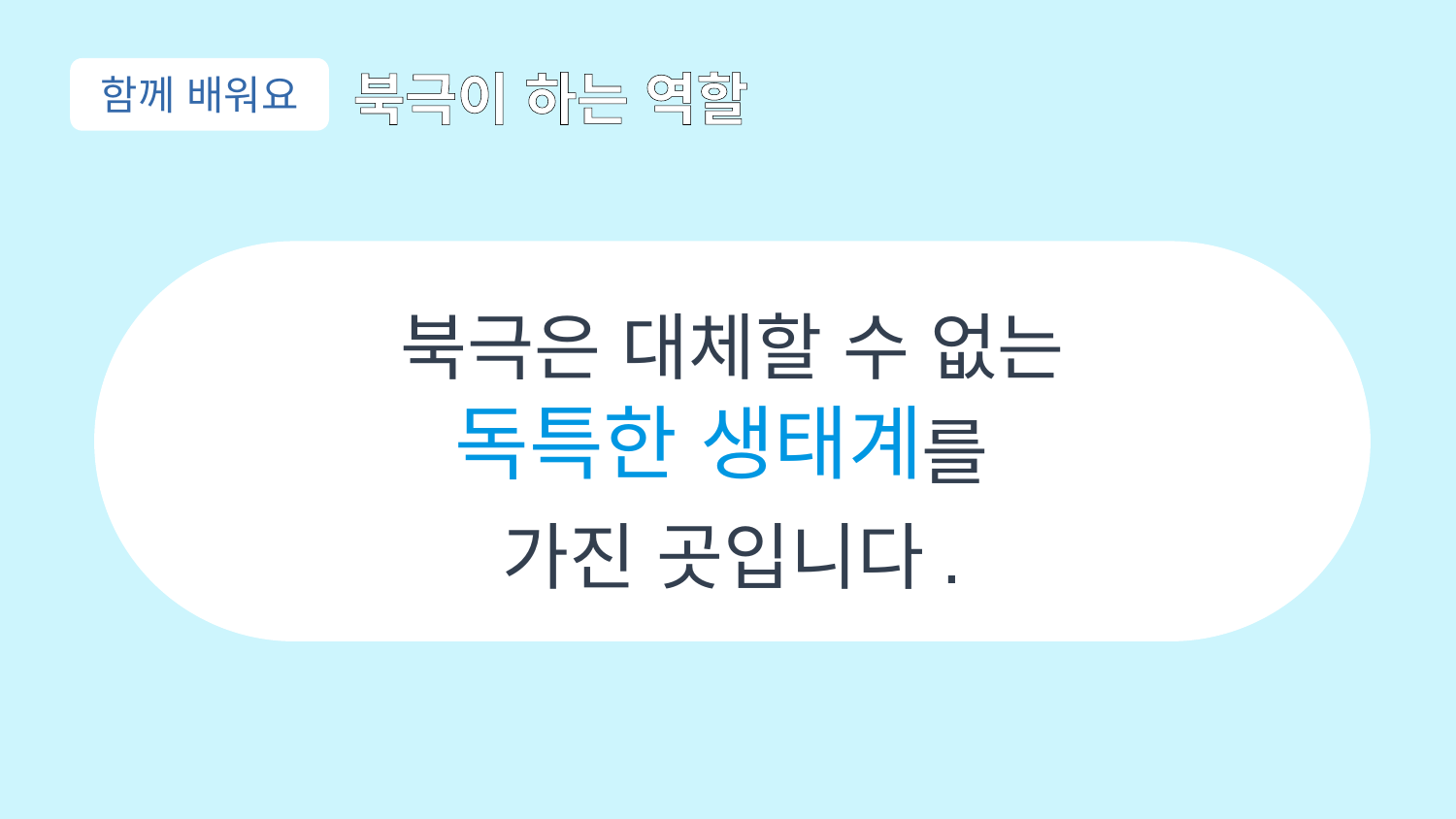

함께 배워요
북극이 하는 역할
북극은 대체할 수 없는
                     를
가진 곳입니다.
독특한 생태계